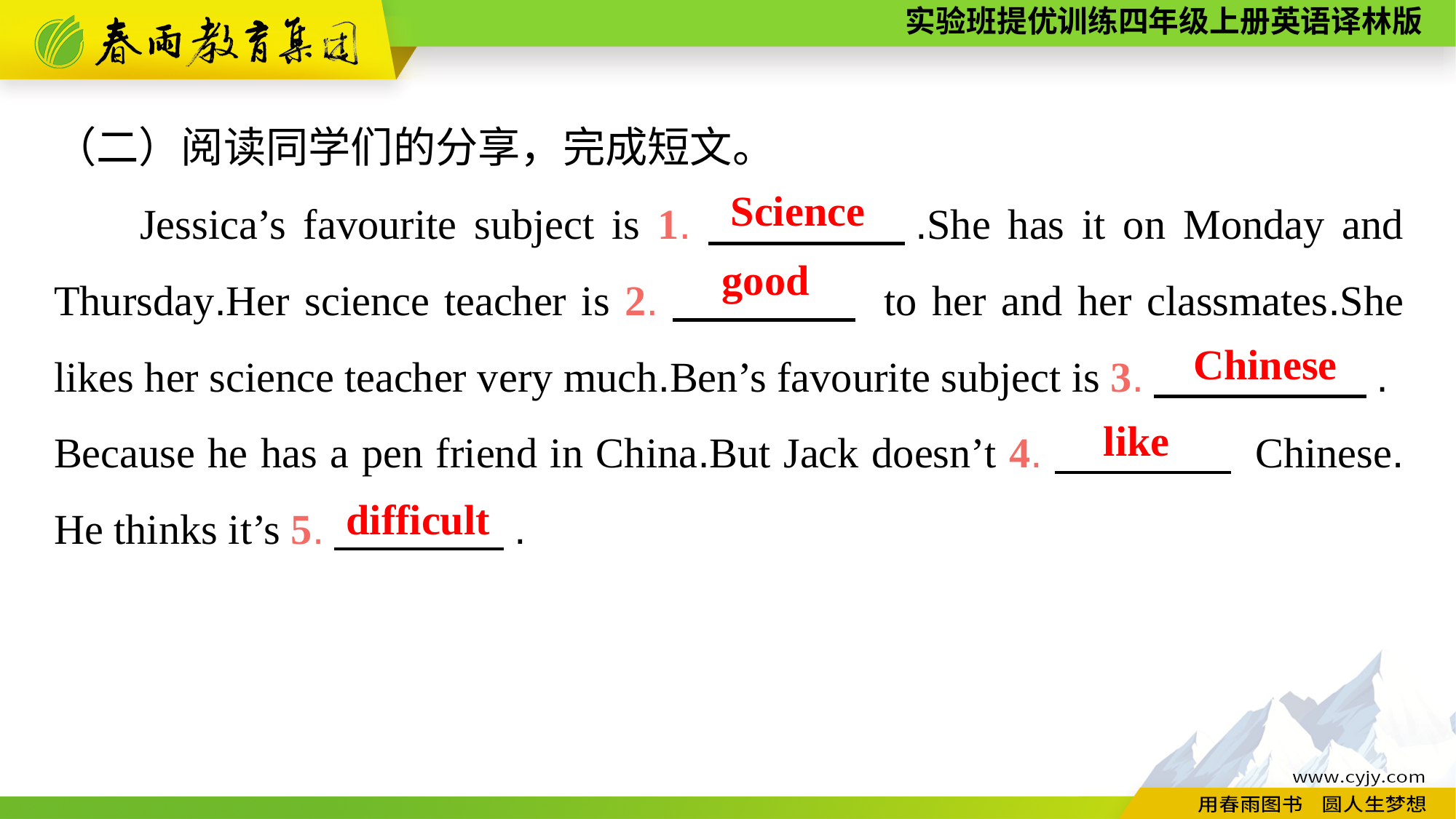

（二）阅读同学们的分享，完成短文。
Jessica’s favourite subject is 1.　　　　.She has it on Monday and Thursday.Her science teacher is 2.　　　　 to her and her classmates.She likes her science teacher very much.Ben’s favourite subject is 3.　　　　　.
Because he has a pen friend in China.But Jack doesn’t 4.　　　　 Chinese. He thinks it’s 5.　　　　.
Science
good
Chinese
like
difficult